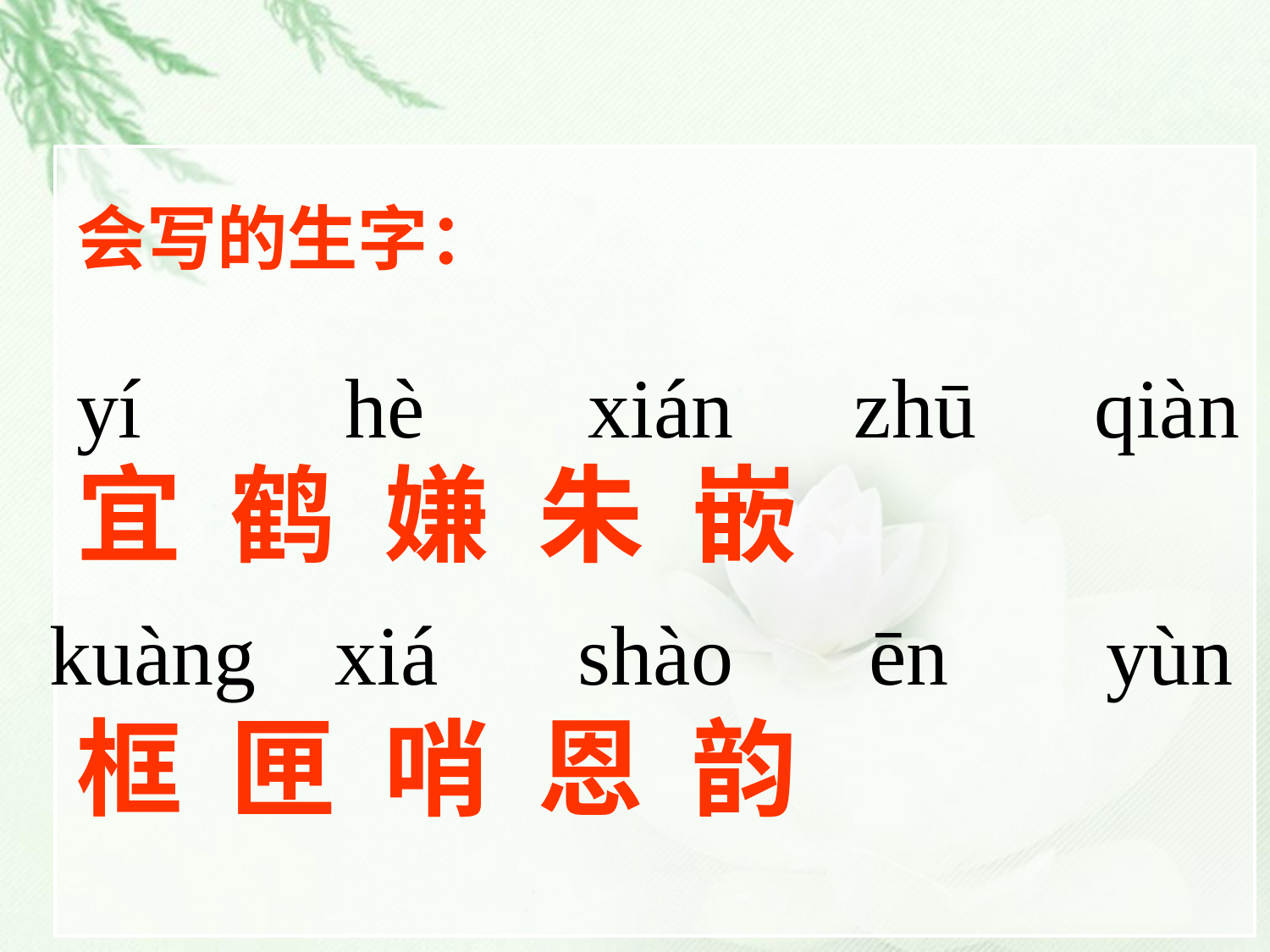

会写的生字：

宜  鹤  嫌  朱  嵌

框  匣  哨  恩  韵
yí
hè
xián
zhū
qiàn
kuàng
xiá
shào
ēn
yùn